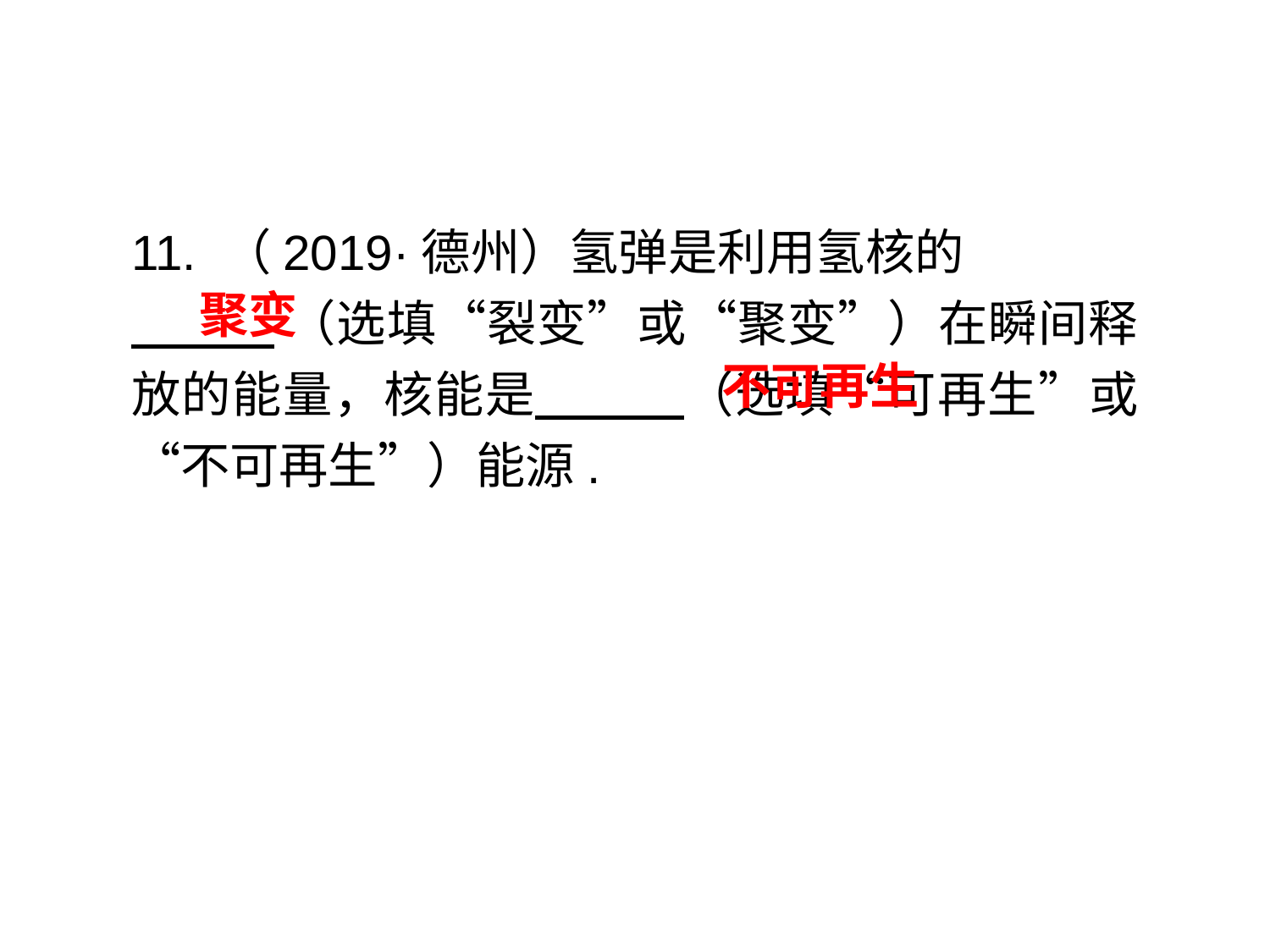

11. （2019·德州）氢弹是利用氢核的
            （选填“裂变”或“聚变”）在瞬间释放的能量，核能是            （选填“可再生”或“不可再生”）能源.
聚变
不可再生